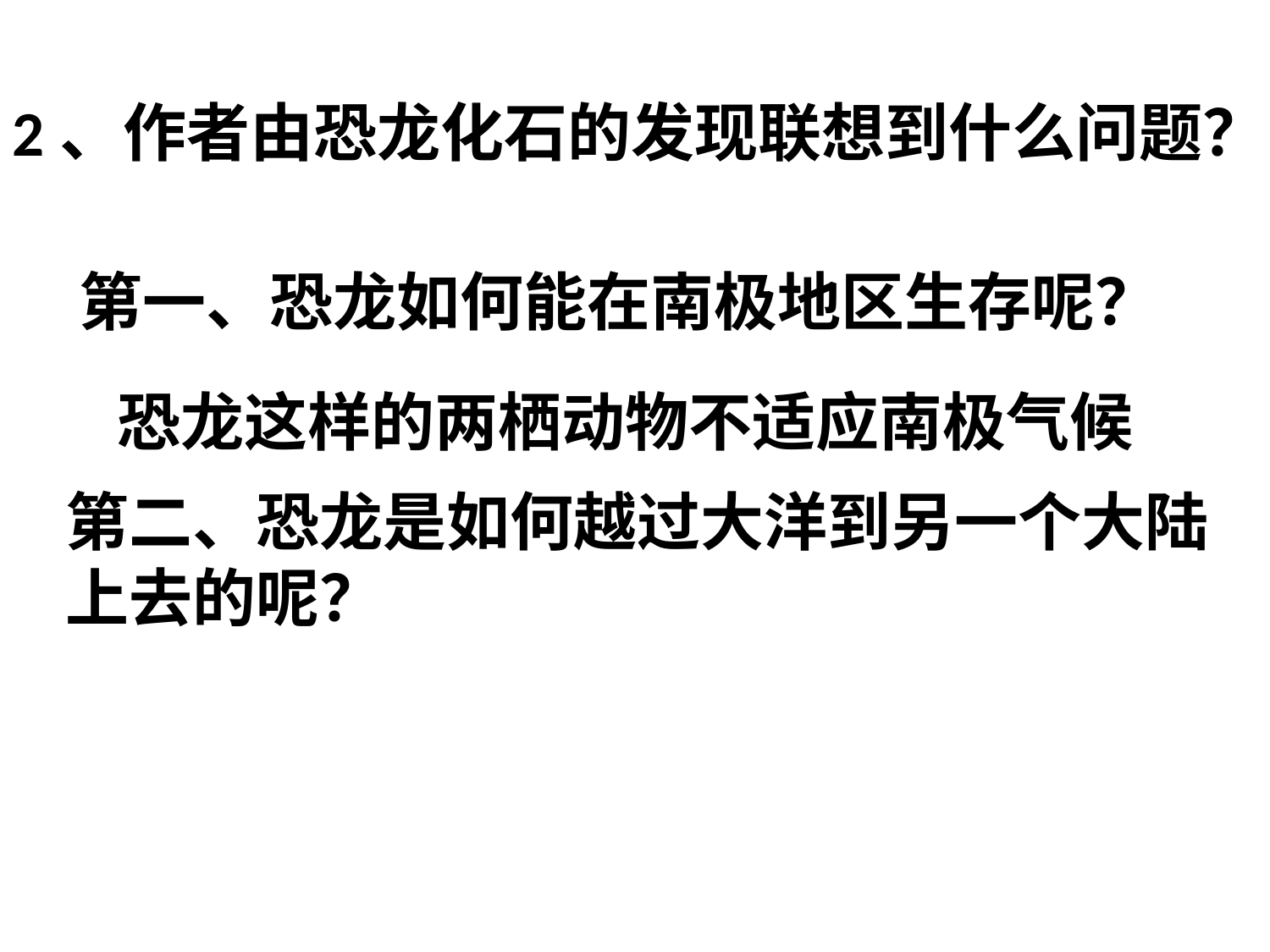

2、作者由恐龙化石的发现联想到什么问题？

第一、恐龙如何能在南极地区生存呢？
恐龙这样的两栖动物不适应南极气候
第二、恐龙是如何越过大洋到另一个大陆上去的呢？